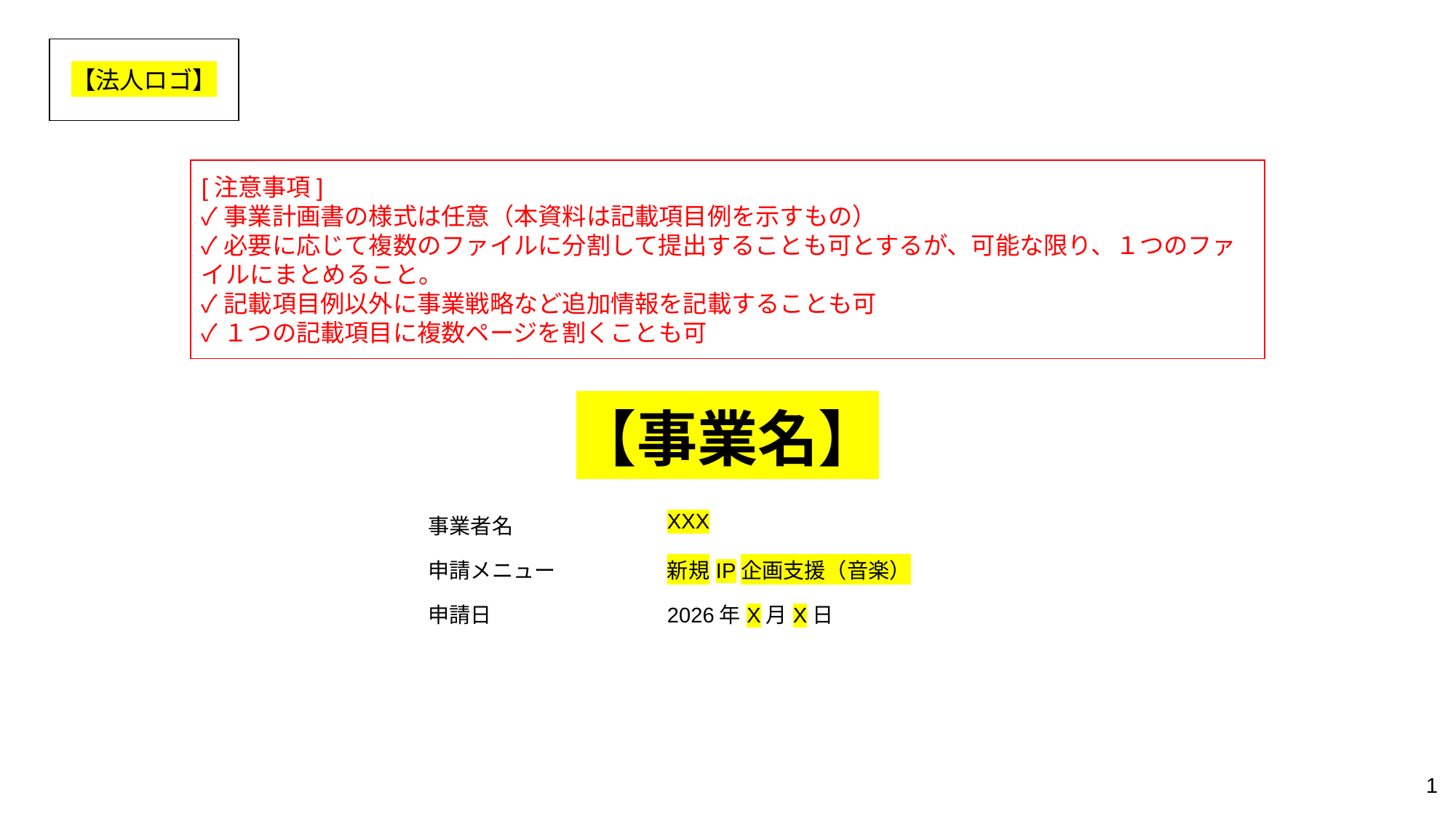

【法人ロゴ】
[注意事項]
✓事業計画書の様式は任意（本資料は記載項目例を示すもの）
✓必要に応じて複数のファイルに分割して提出することも可とするが、可能な限り、１つのファイルにまとめること。
✓記載項目例以外に事業戦略など追加情報を記載することも可
✓１つの記載項目に複数ページを割くことも可
# 【事業名】
| 事業者名 | XXX |
| --- | --- |
| 申請メニュー | 新規IP企画支援（音楽） |
| 申請日 | 2026年X月X日 |
1